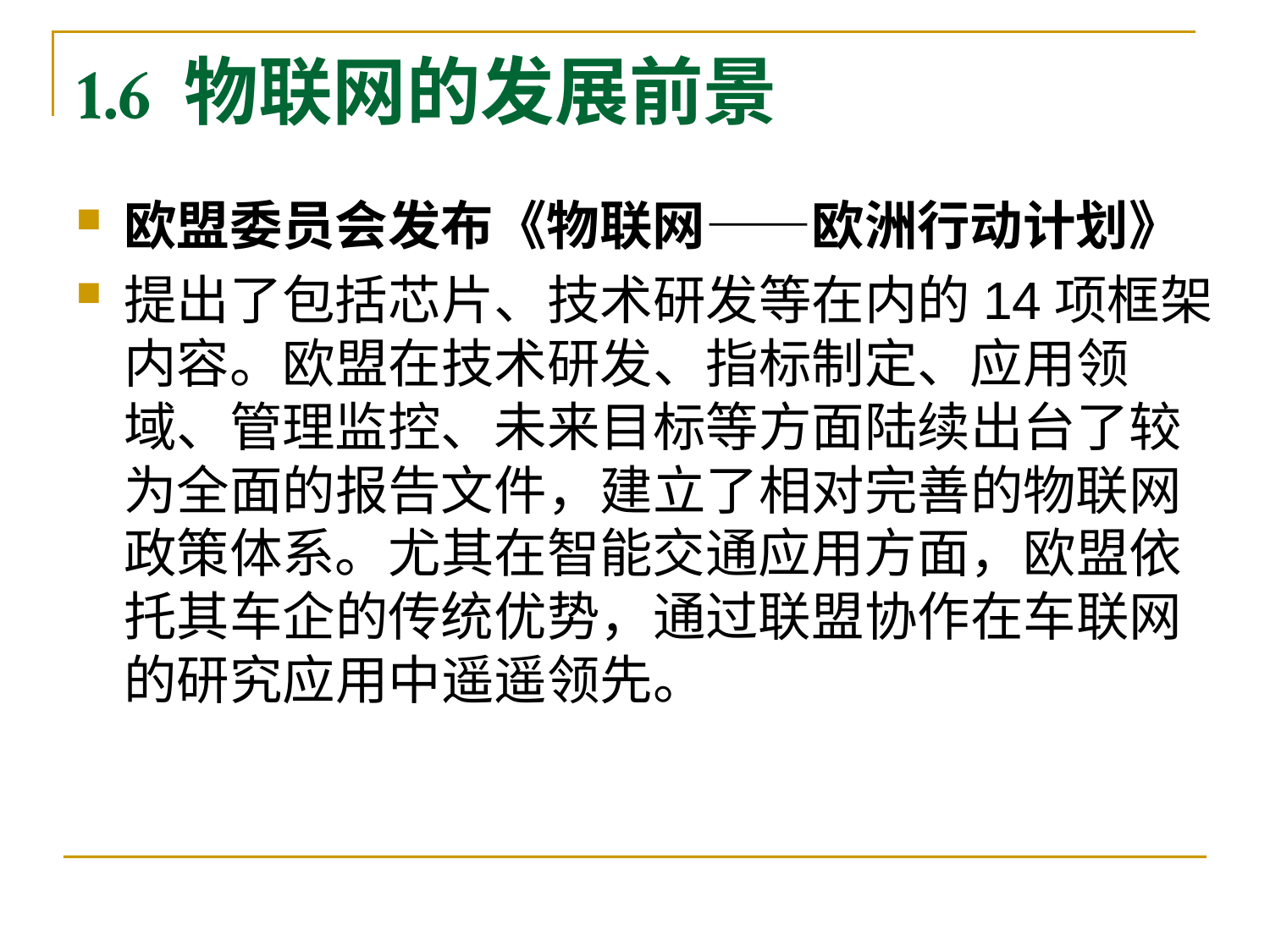

1.6 物联网的发展前景
欧盟委员会发布《物联网——欧洲行动计划》
提出了包括芯片、技术研发等在内的14项框架内容。欧盟在技术研发、指标制定、应用领域、管理监控、未来目标等方面陆续出台了较为全面的报告文件，建立了相对完善的物联网政策体系。尤其在智能交通应用方面，欧盟依托其车企的传统优势，通过联盟协作在车联网的研究应用中遥遥领先。